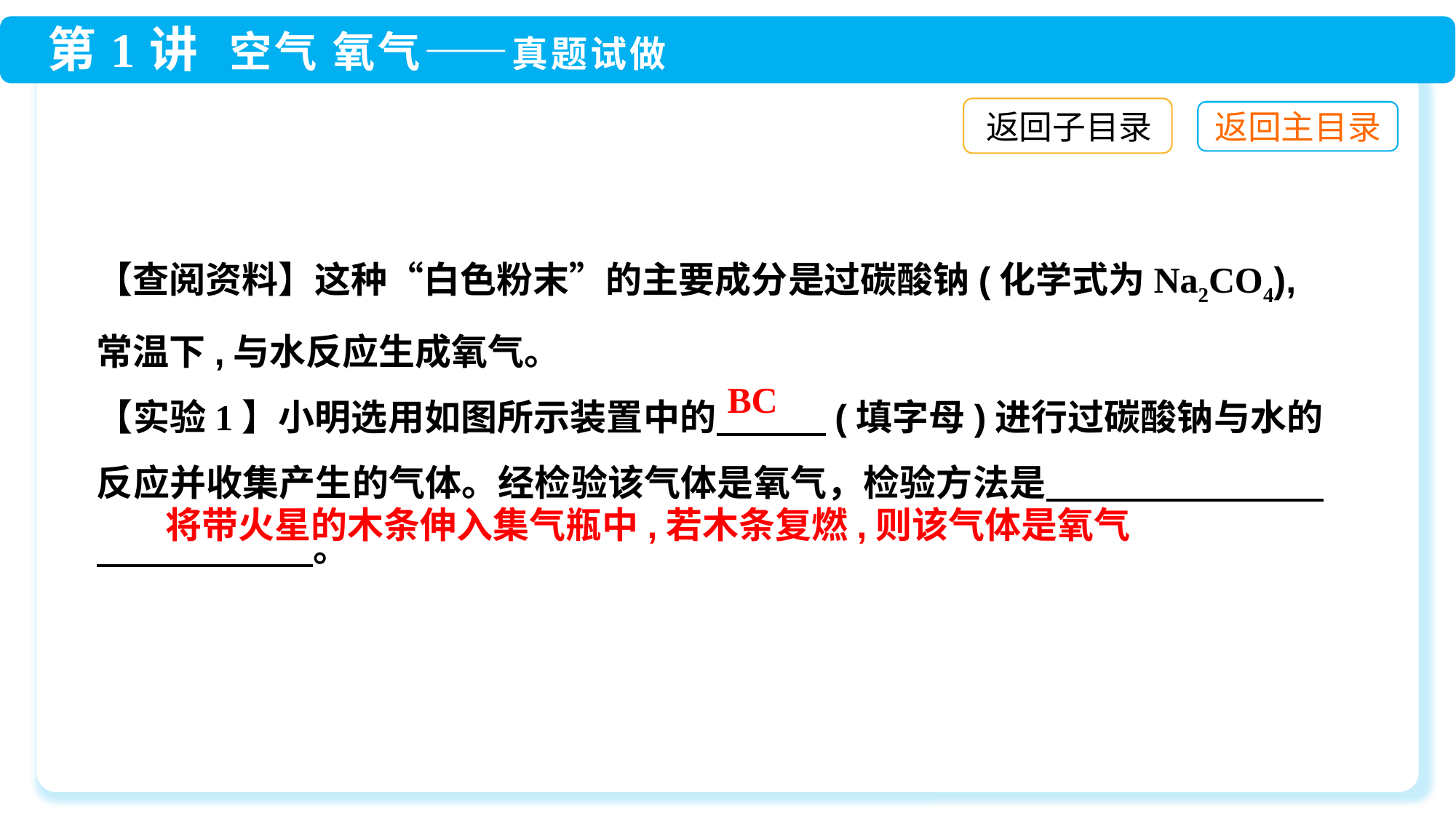

返回子目录
【查阅资料】这种“白色粉末”的主要成分是过碳酸钠(化学式为Na2CO4),常温下,与水反应生成氧气。
【实验1】小明选用如图所示装置中的　　　(填字母)进行过碳酸钠与水的反应并收集产生的气体。经检验该气体是氧气，检验方法是　                                                    　。
BC
将带火星的木条伸入集气瓶中,若木条复燃,则该气体是氧气